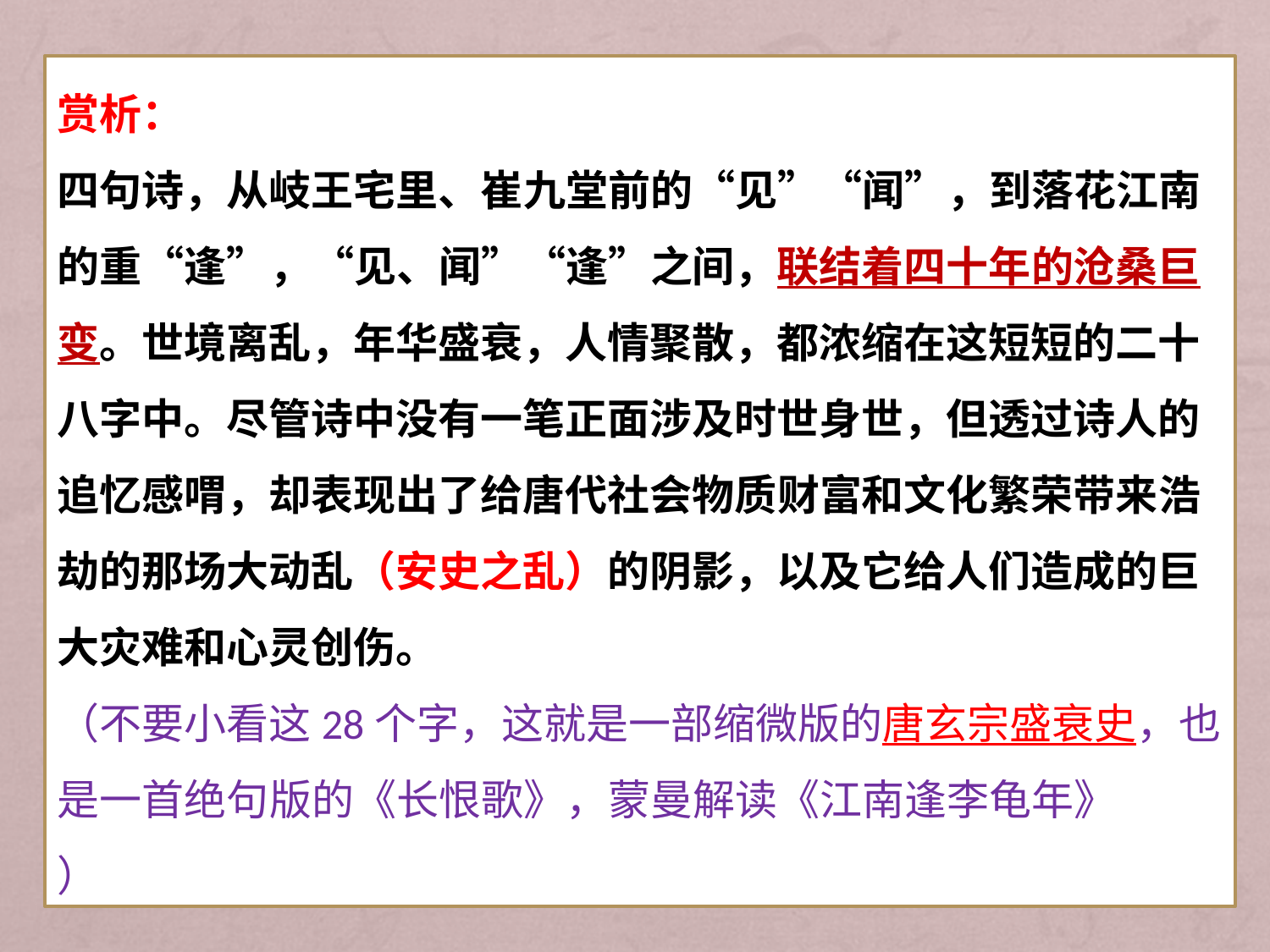

赏析：
四句诗，从岐王宅里、崔九堂前的“见”“闻”，到落花江南的重“逢”，“见、闻”“逢”之间，联结着四十年的沧桑巨变。世境离乱，年华盛衰，人情聚散，都浓缩在这短短的二十八字中。尽管诗中没有一笔正面涉及时世身世，但透过诗人的追忆感喟，却表现出了给唐代社会物质财富和文化繁荣带来浩劫的那场大动乱（安史之乱）的阴影，以及它给人们造成的巨大灾难和心灵创伤。
（不要小看这28个字，这就是一部缩微版的唐玄宗盛衰史，也是一首绝句版的《长恨歌》，蒙曼解读《江南逢李龟年》
）